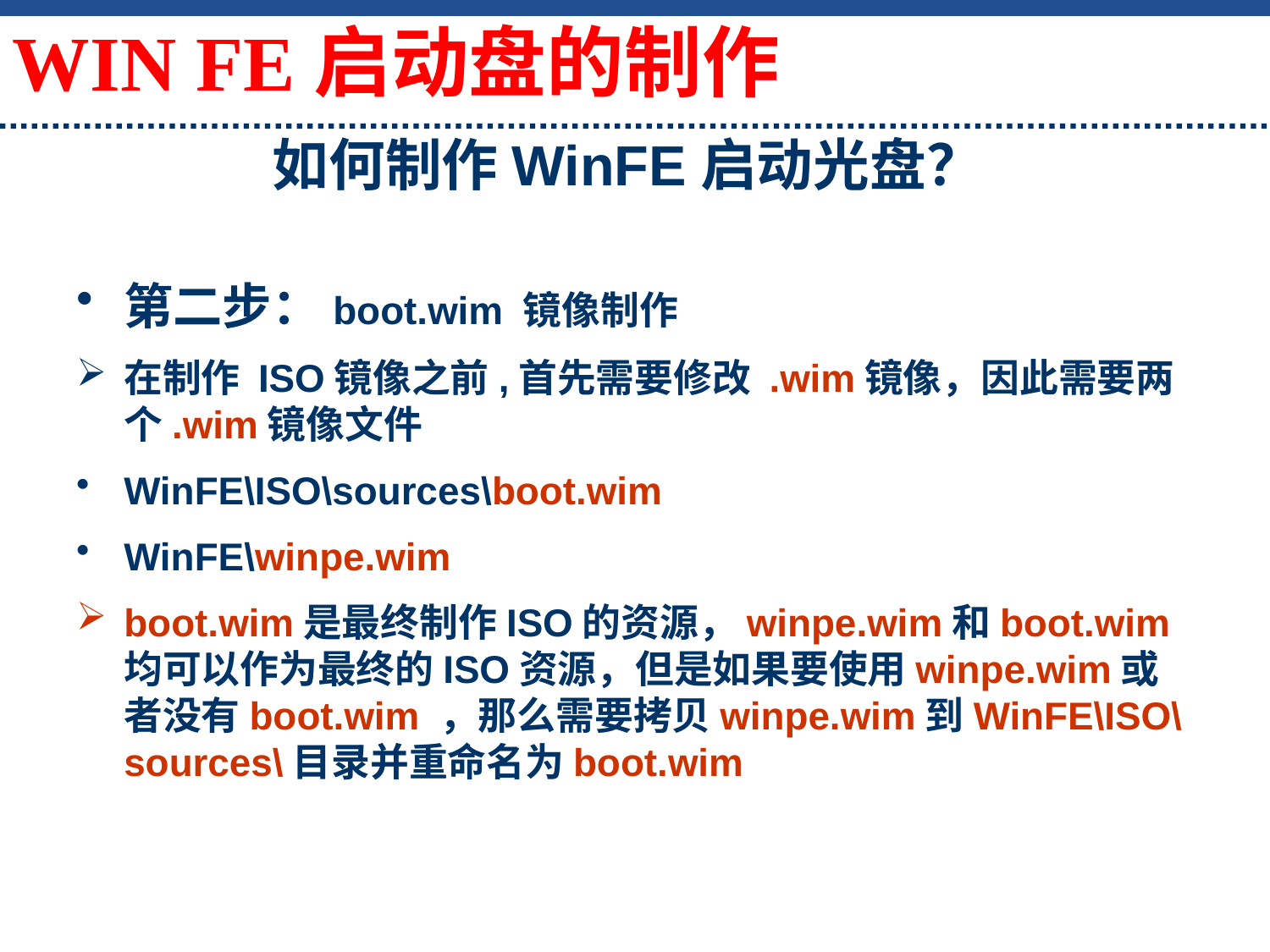

如何制作WinFE启动光盘？
WIN FE启动盘的制作
第二步：boot.wim 镜像制作
在制作 ISO镜像之前,首先需要修改 .wim镜像，因此需要两个.wim镜像文件
WinFE\ISO\sources\boot.wim
WinFE\winpe.wim
boot.wim是最终制作ISO的资源，winpe.wim和boot.wim均可以作为最终的ISO资源，但是如果要使用winpe.wim或者没有boot.wim ，那么需要拷贝winpe.wim到WinFE\ISO\sources\目录并重命名为boot.wim